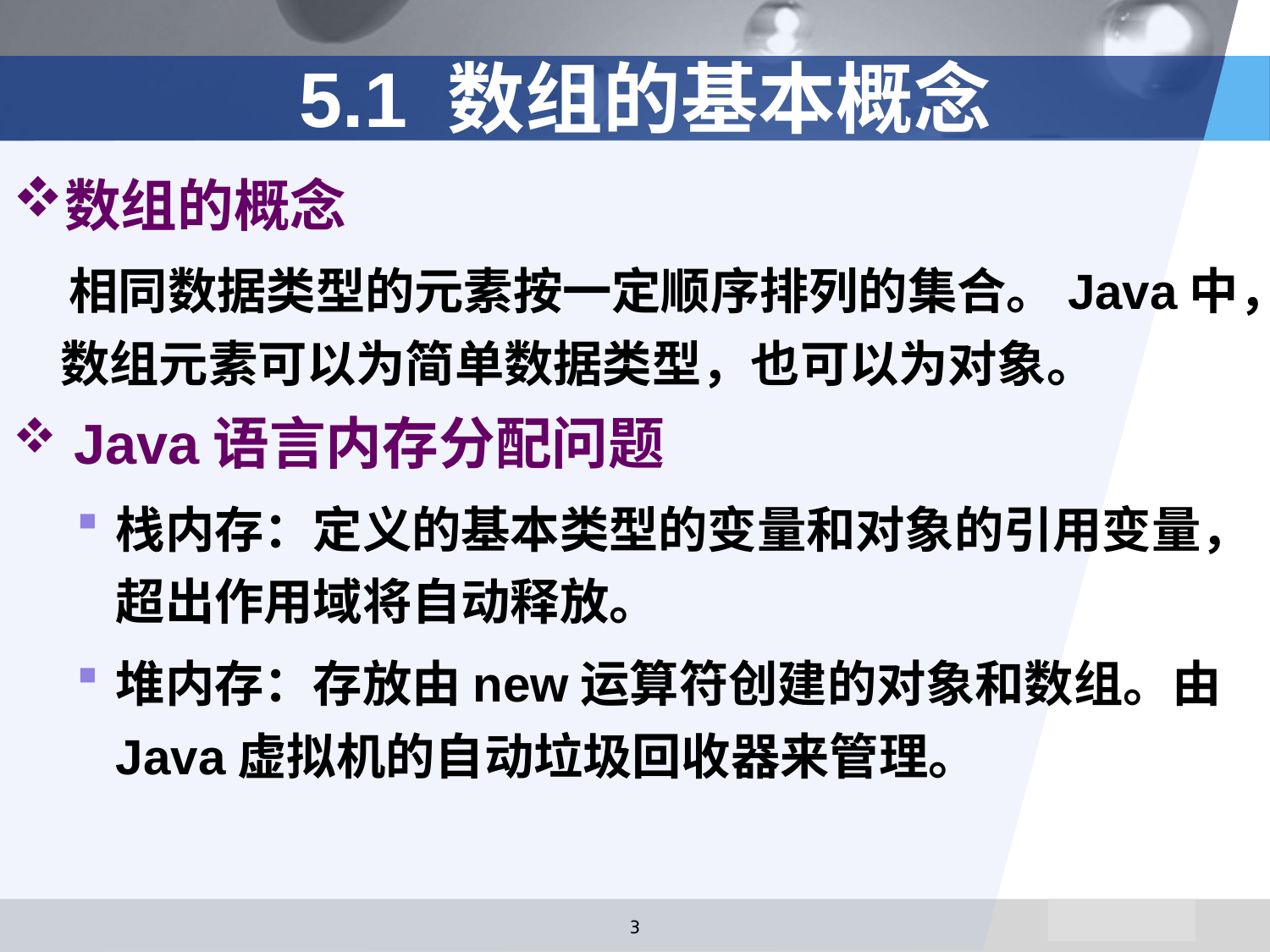

# 5.1 数组的基本概念
数组的概念
    相同数据类型的元素按一定顺序排列的集合。Java中，数组元素可以为简单数据类型，也可以为对象。
 Java语言内存分配问题
栈内存：定义的基本类型的变量和对象的引用变量，超出作用域将自动释放。
堆内存：存放由new运算符创建的对象和数组。由Java虚拟机的自动垃圾回收器来管理。

3